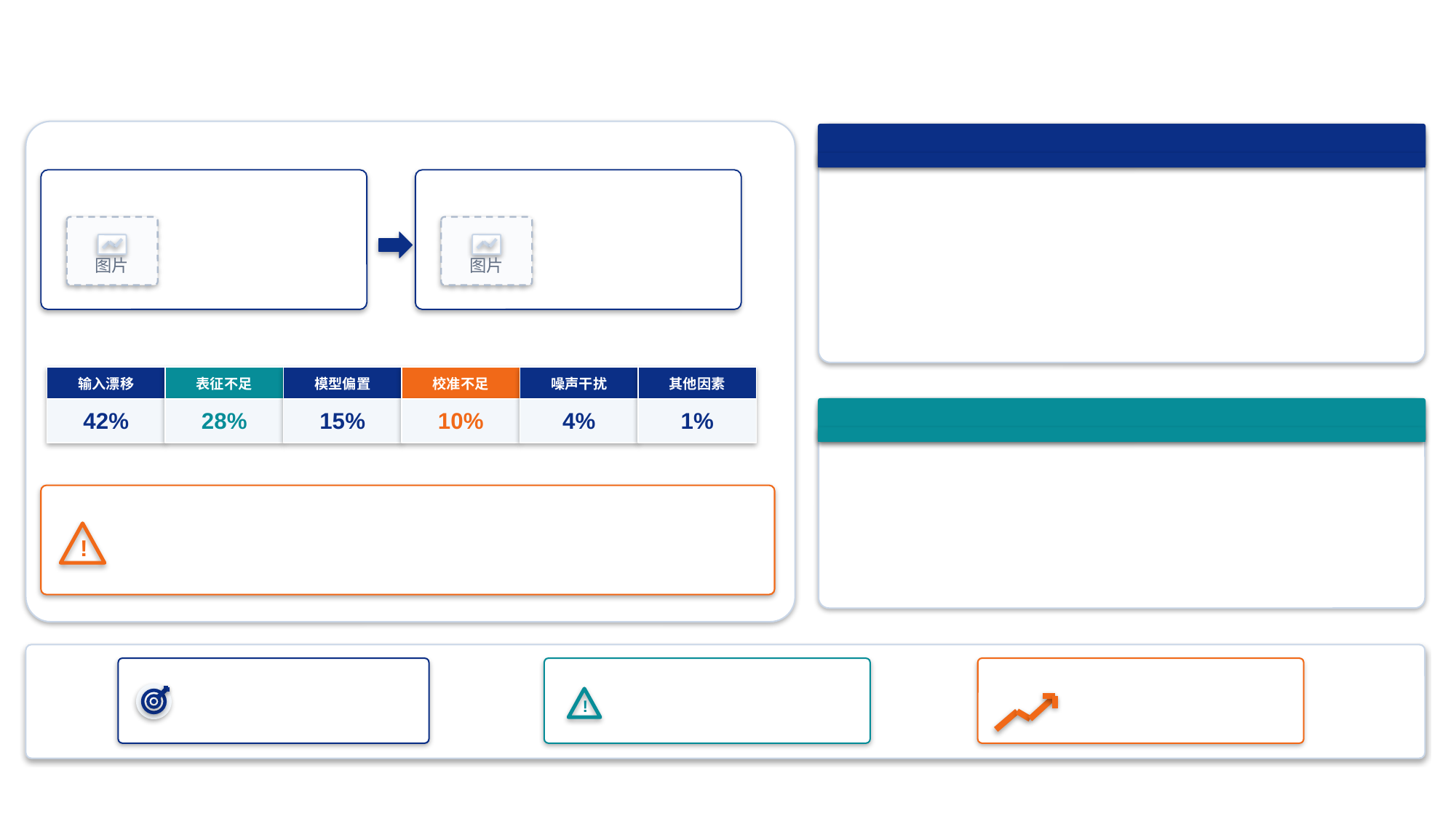

图片
图片

输入漂移
表征不足
模型偏置
校准不足
噪声干扰
其他因素

42%
28%
15%
10%
4%
1%

!

!